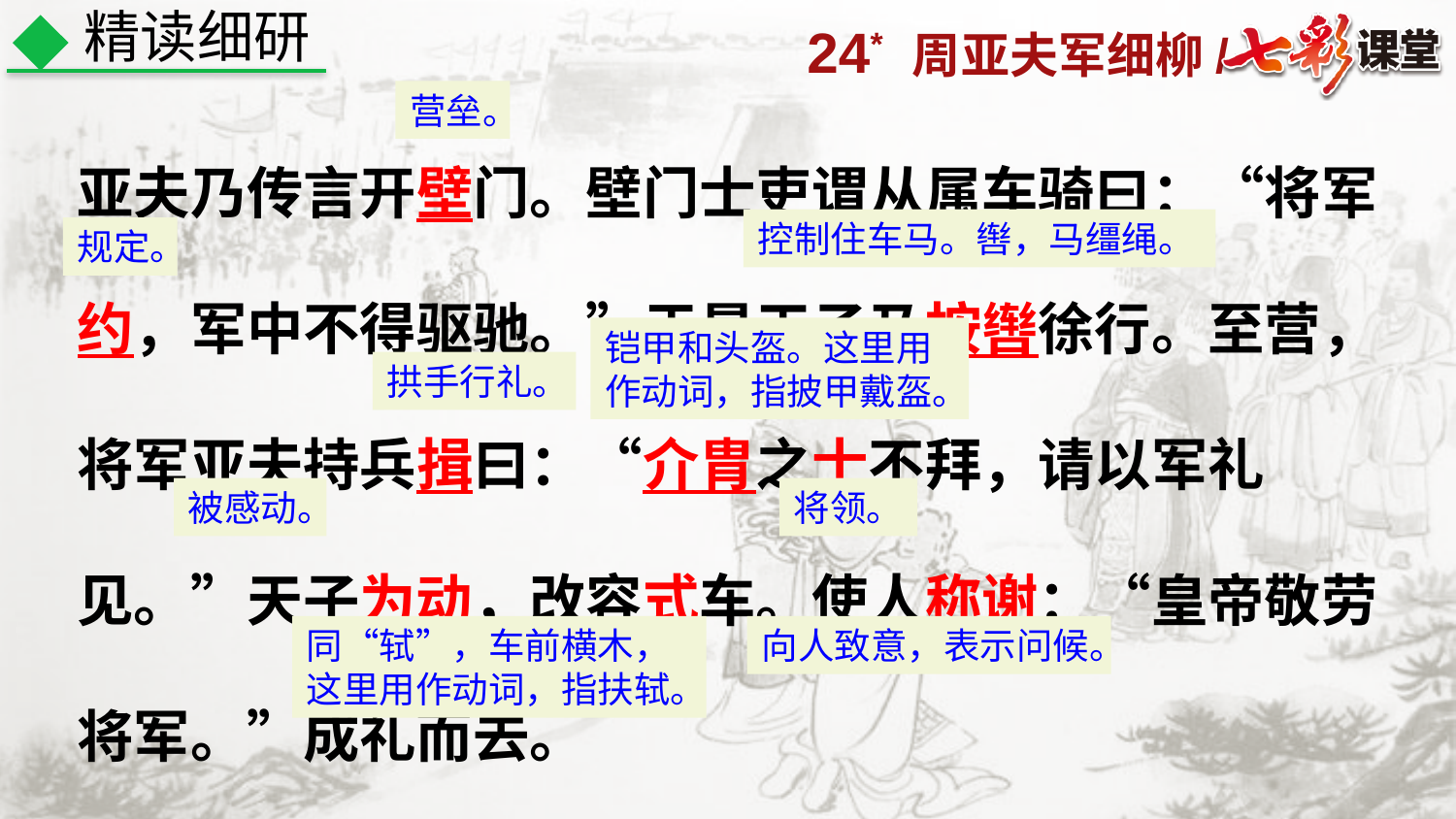

精读细研

营垒。
亚夫乃传言开壁门。壁门士吏谓从属车骑曰：“将军约，军中不得驱驰。”于是天子乃按辔徐行。至营，将军亚夫持兵揖曰：“介胄之士不拜，请以军礼见。”天子为动，改容式车。使人称谢：“皇帝敬劳将军。”成礼而去。
控制住车马。辔，马缰绳。
规定。
铠甲和头盔。这里用作动词，指披甲戴盔。
拱手行礼。
被感动。
将领。
同“轼”，车前横木，这里用作动词，指扶轼。
向人致意，表示问候。